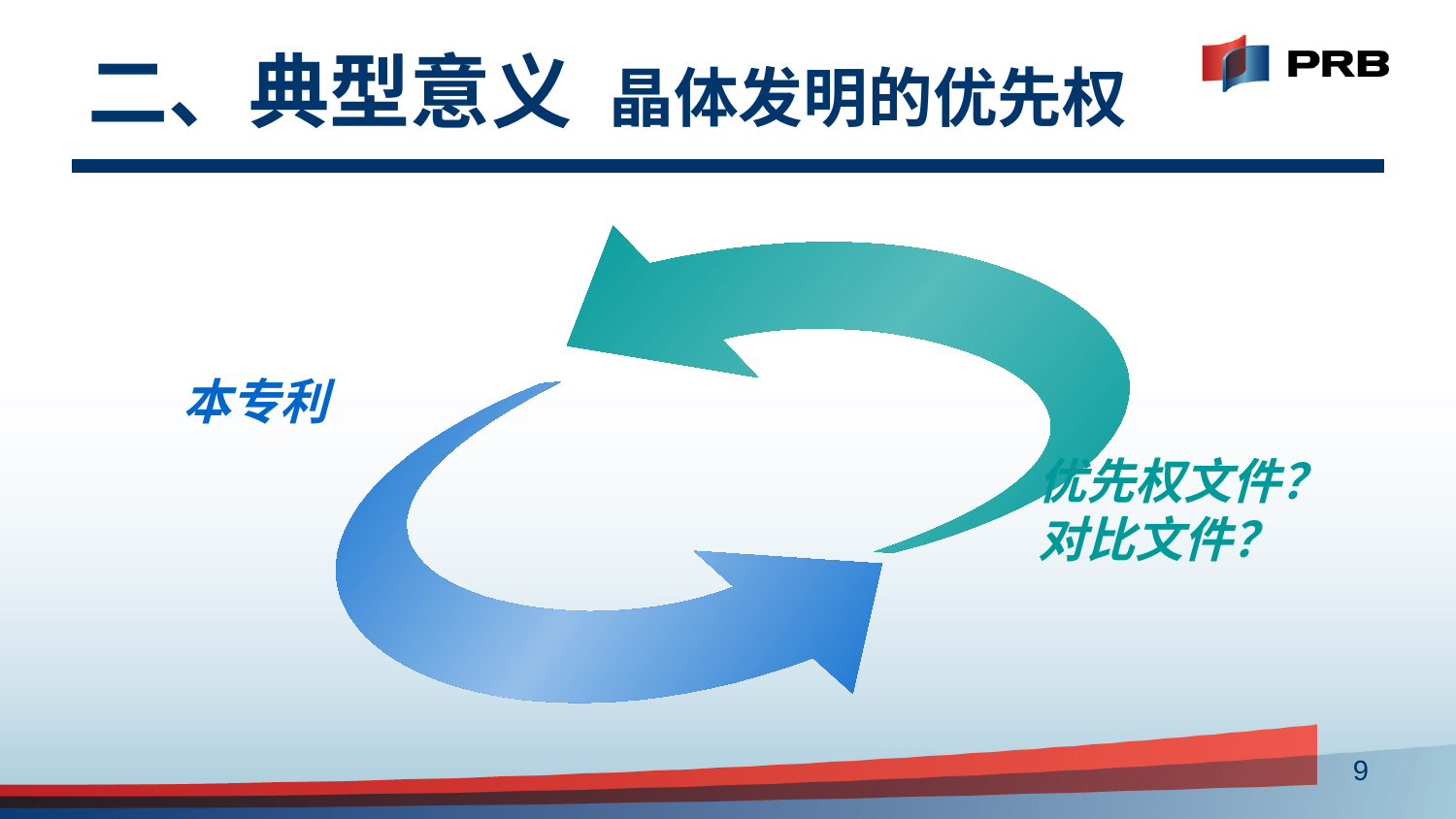

# 二、典型意义  晶体发明的优先权

本专利

优先权文件？
对比文件？
9